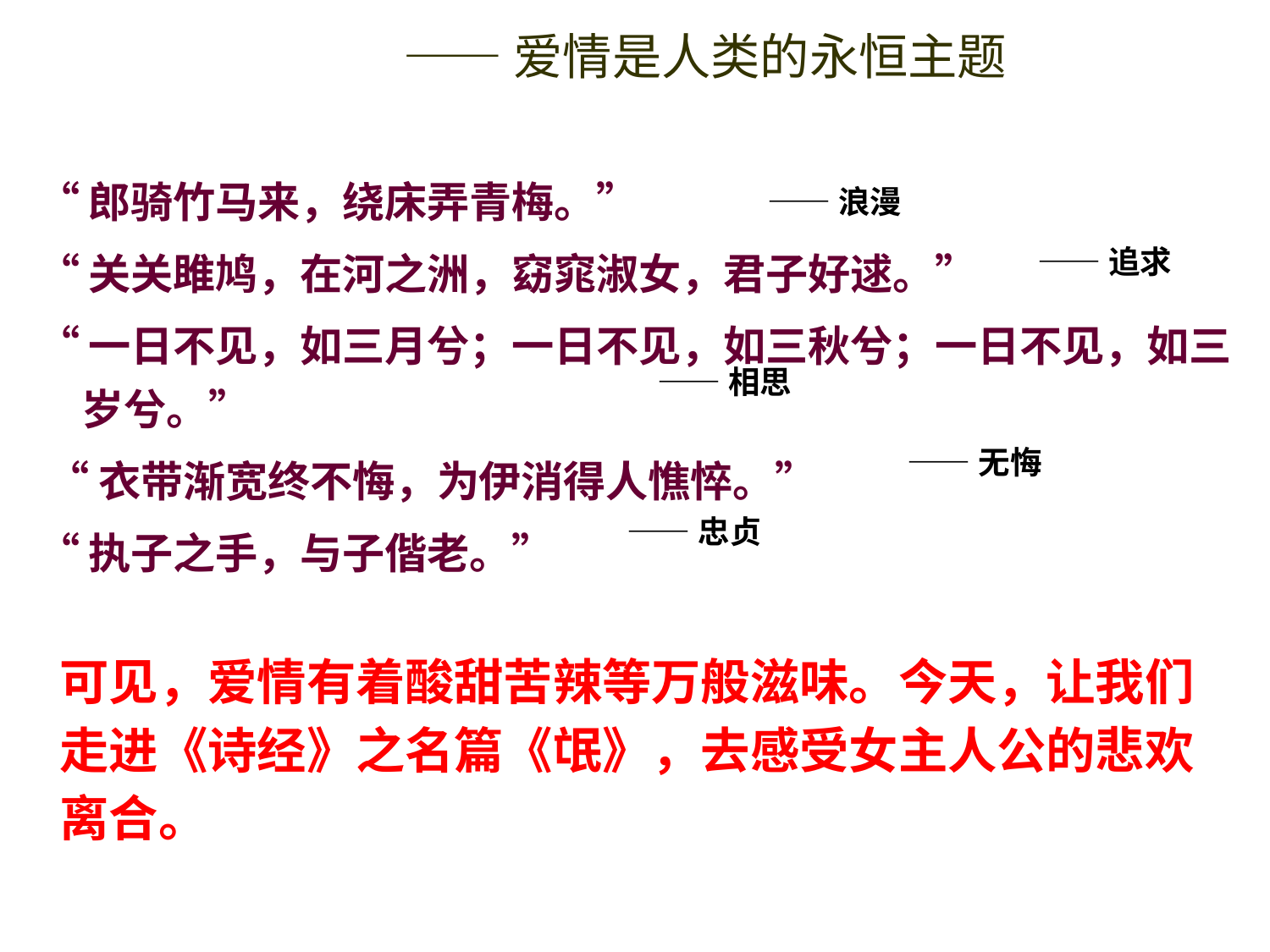

——爱情是人类的永恒主题

“郎骑竹马来，绕床弄青梅。”
“关关雎鸠，在河之洲，窈窕淑女，君子好逑。”
“一日不见，如三月兮；一日不见，如三秋兮；一日不见，如三岁兮。”
 “衣带渐宽终不悔，为伊消得人憔悴。”
“执子之手，与子偕老。”

——浪漫
——追求
——相思
——无悔
——忠贞
可见，爱情有着酸甜苦辣等万般滋味。今天，让我们走进《诗经》之名篇《氓》，去感受女主人公的悲欢离合。